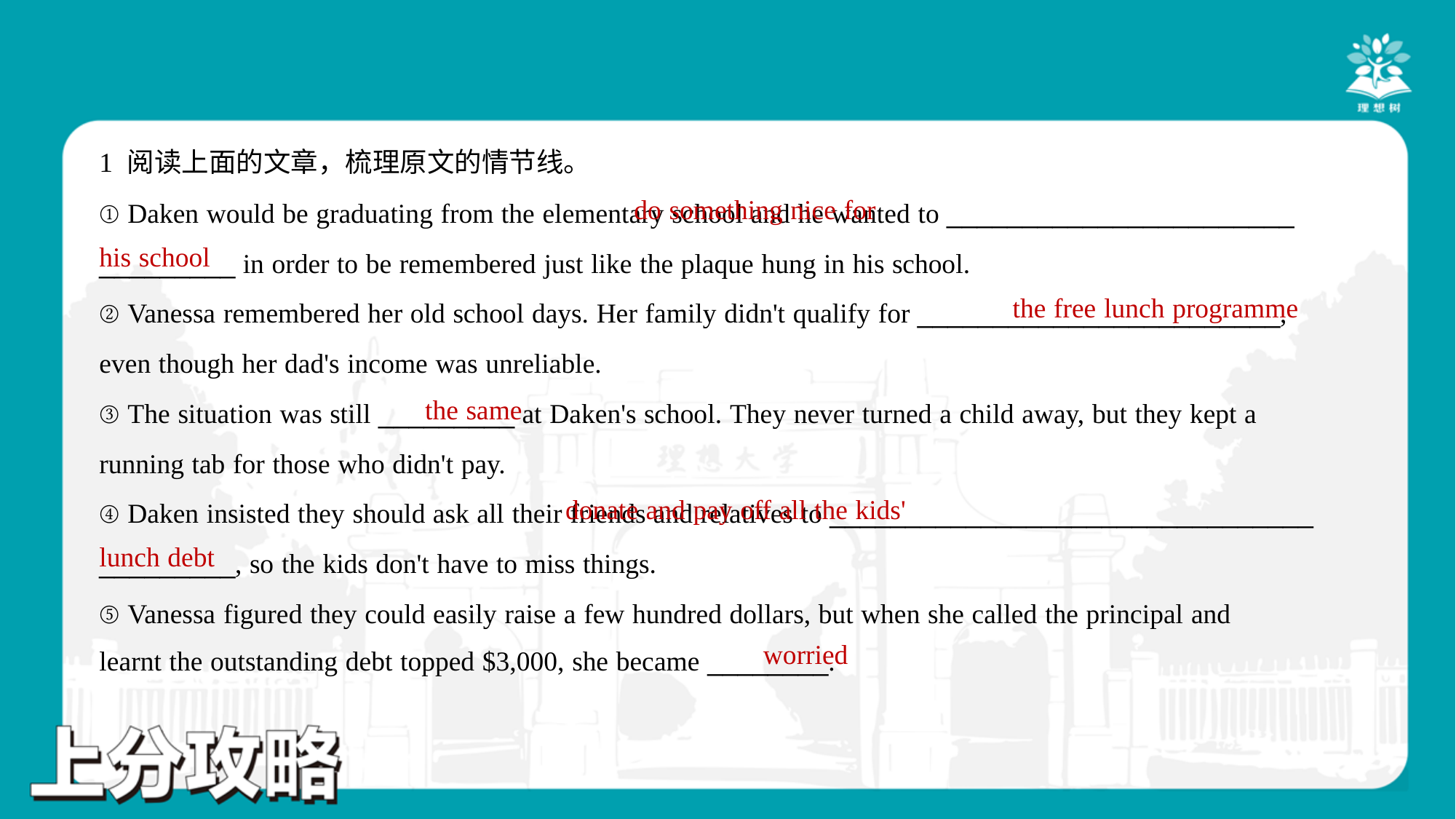

1 阅读上面的文章，梳理原文的情节线。
                                                                      do something nice for
his school
① Daken would be graduating from the elementary school and he wanted to _______________________
_________ in order to be remembered just like the plaque hung in his school.
② Vanessa remembered her old school days. Her family didn't qualify for ________________________,
even though her dad's income was unreliable.
③ The situation was still _________ at Daken's school. They never turned a child away, but they kept a
running tab for those who didn't pay.
④ Daken insisted they should ask all their friends and relatives to ________________________________
_________, so the kids don't have to miss things.
⑤ Vanessa figured they could easily raise a few hundred dollars, but when she called the principal and
learnt the outstanding debt topped $3,000, she became ________.
the free lunch programme
the same
                                                             donate and pay off all the kids'
lunch debt
worried